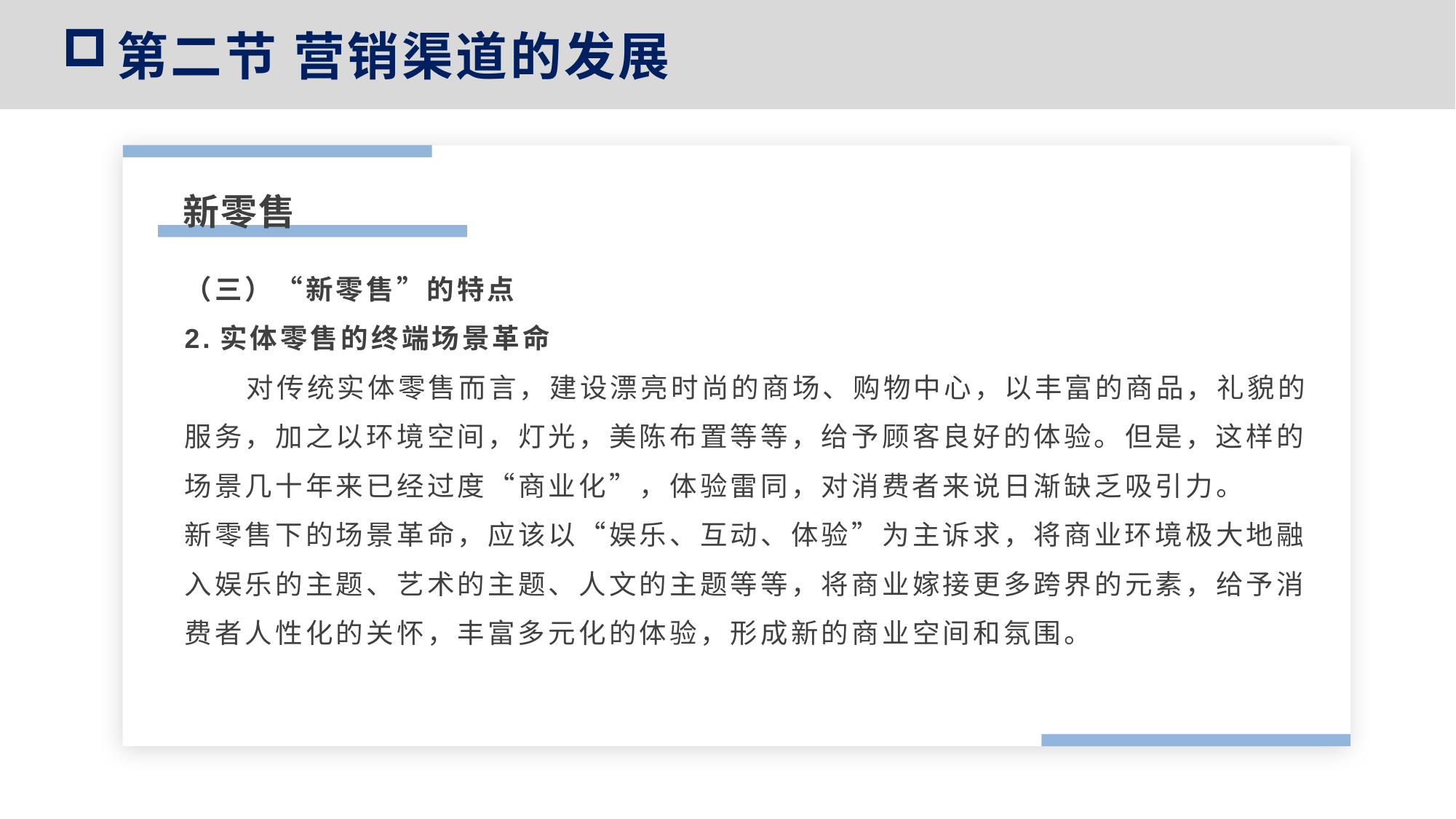

第二节 营销渠道的发展

新零售

（三）“新零售”的特点
2.实体零售的终端场景革命
      对传统实体零售而言，建设漂亮时尚的商场、购物中心，以丰富的商品，礼貌的服务，加之以环境空间，灯光，美陈布置等等，给予顾客良好的体验。但是，这样的场景几十年来已经过度“商业化”，体验雷同，对消费者来说日渐缺乏吸引力。
新零售下的场景革命，应该以“娱乐、互动、体验”为主诉求，将商业环境极大地融入娱乐的主题、艺术的主题、人文的主题等等，将商业嫁接更多跨界的元素，给予消费者人性化的关怀，丰富多元化的体验，形成新的商业空间和氛围。